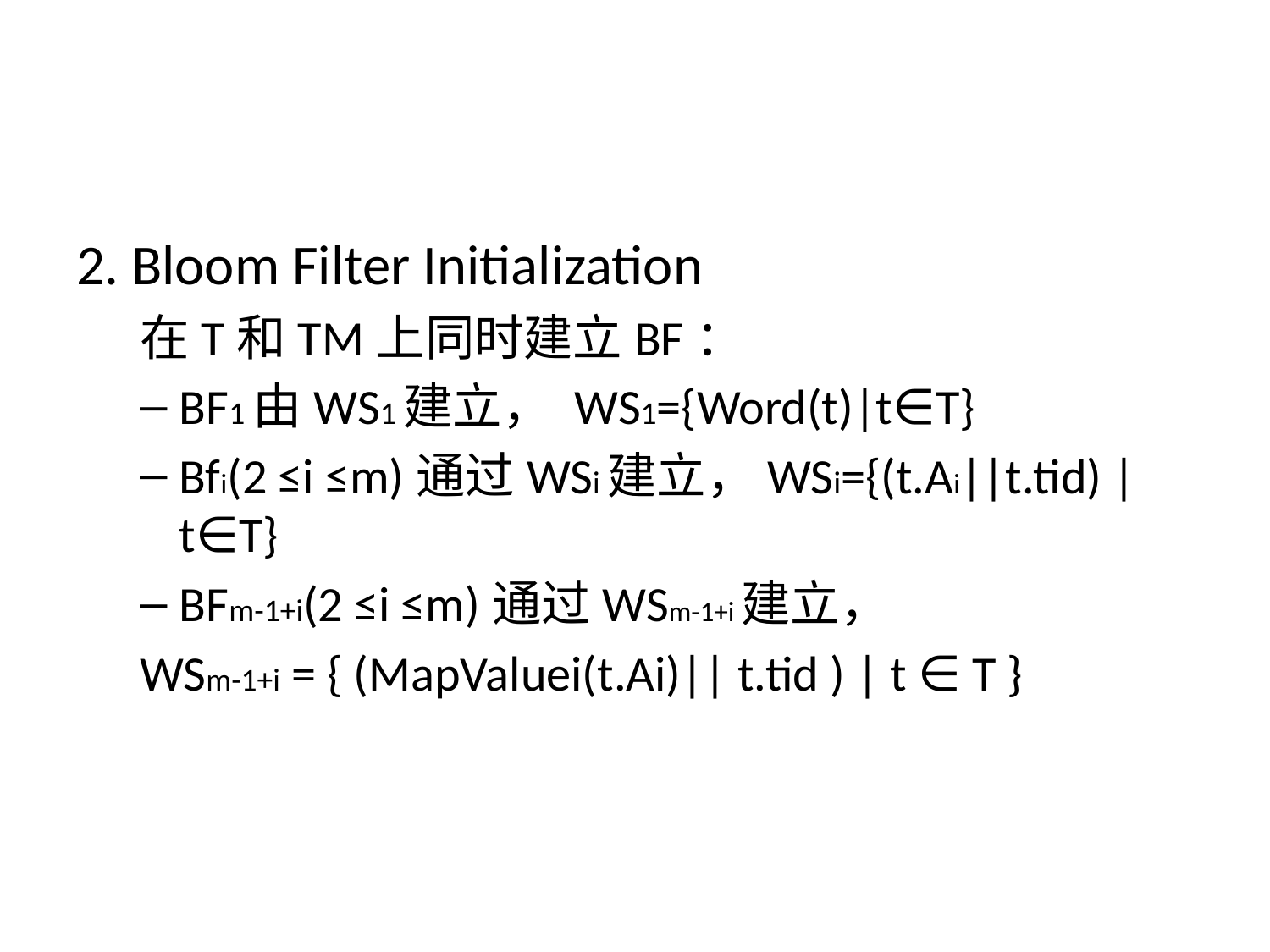

#
2. Bloom Filter Initialization
在T和TM上同时建立BF：
BF1由WS1建立， WS1={Word(t)|t∈T}
Bfi(2 ≤i ≤m)通过WSi建立，WSi={(t.Ai||t.tid) |t∈T}
BFm-1+i(2 ≤i ≤m)通过WSm-1+i建立，
WSm-1+i = { (MapValuei(t.Ai)|| t.tid ) | t ∈ T }